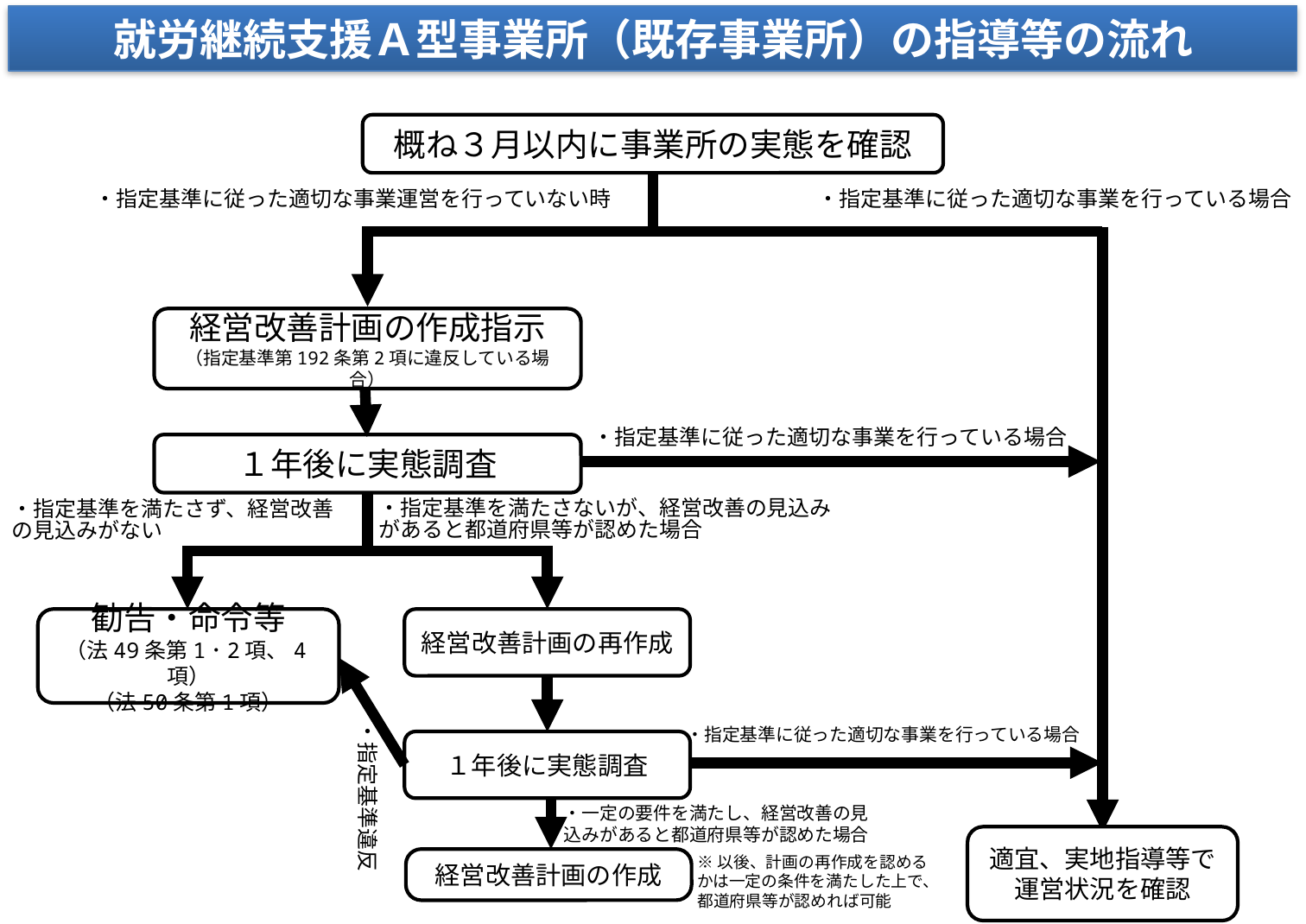

就労継続支援Ａ型事業所（既存事業所）の指導等の流れ
概ね３月以内に事業所の実態を確認
・指定基準に従った適切な事業運営を行っていない時
・指定基準に従った適切な事業を行っている場合
経営改善計画の作成指示
（指定基準第192条第2項に違反している場合）
・指定基準に従った適切な事業を行っている場合
１年後に実態調査
・指定基準を満たさないが、経営改善の見込みがあると都道府県等が認めた場合
・指定基準を満たさず、経営改善の見込みがない
勧告・命令等
（法49条第1･2項、4項）
（法50条第1項）
経営改善計画の再作成
・指定基準違反
・指定基準に従った適切な事業を行っている場合
１年後に実態調査
・一定の要件を満たし、経営改善の見込みがあると都道府県等が認めた場合
適宜、実地指導等で
運営状況を確認
※以後、計画の再作成を認めるかは一定の条件を満たした上で、都道府県等が認めれば可能
経営改善計画の作成